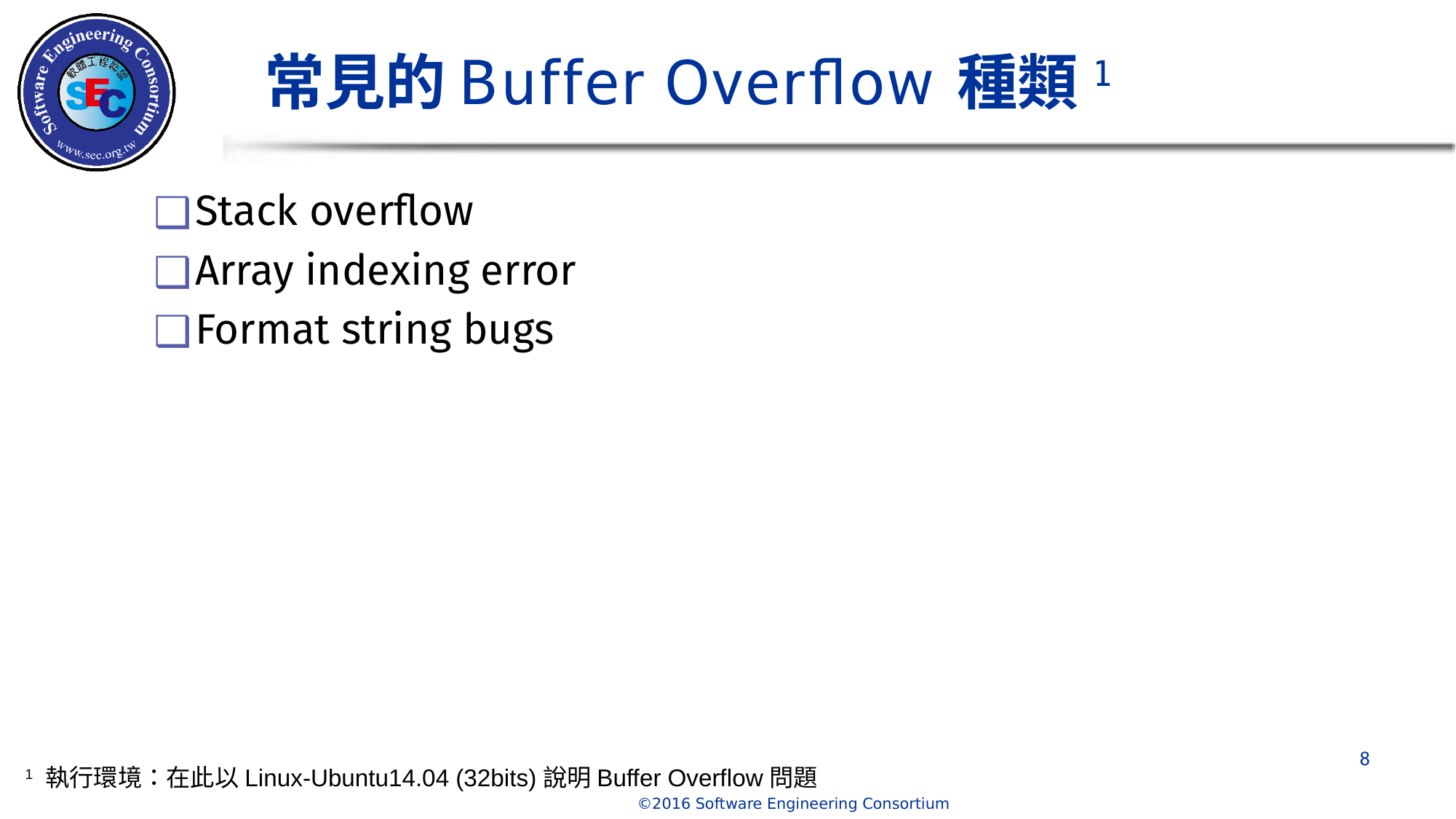

# 常見的Buffer Overflow種類1
Stack overflow
Array indexing error
Format string bugs
8
1 執行環境：在此以Linux-Ubuntu14.04 (32bits)說明Buffer Overflow問題